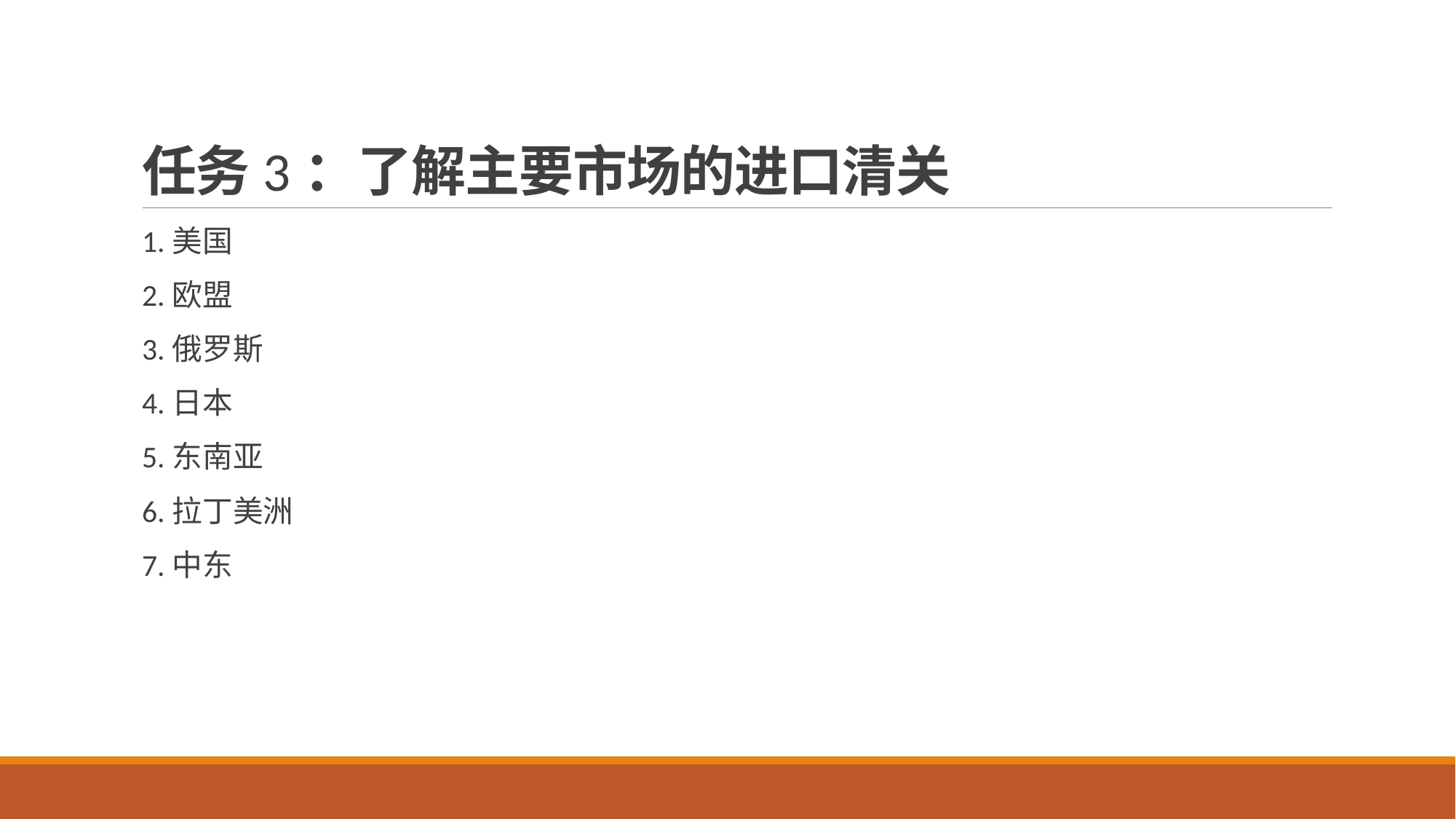

# 任务3：了解主要市场的进口清关
1.美国
2.欧盟
3.俄罗斯
4.日本
5.东南亚
6.拉丁美洲
7.中东